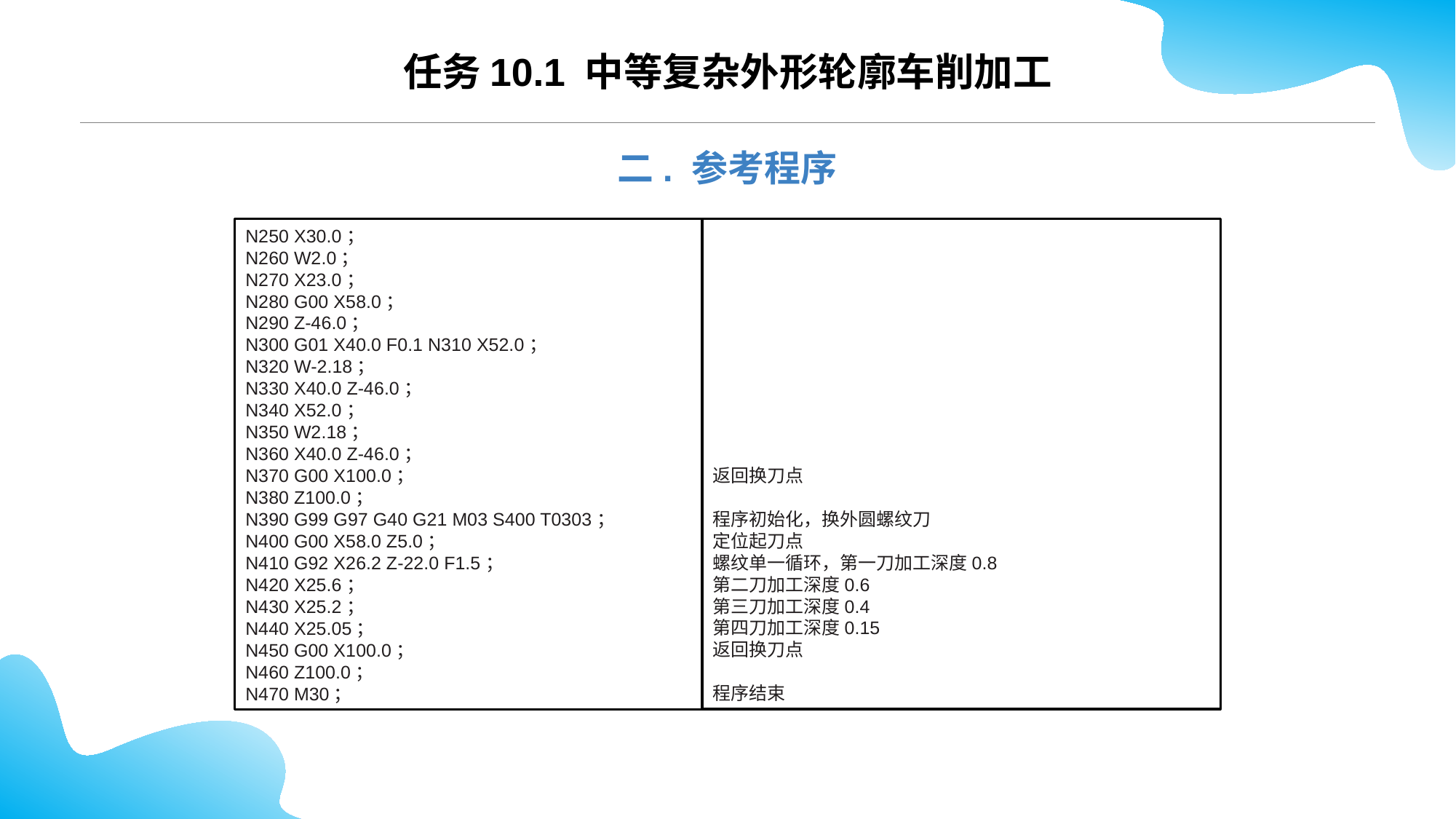

CONTENTS
任务10.1 中等复杂外形轮廓车削加工
二. 参考程序

返回换刀点

程序初始化，换外圆螺纹刀
定位起刀点
螺纹单一循环，第一刀加工深度0.8
第二刀加工深度0.6
第三刀加工深度0.4
第四刀加工深度0.15
返回换刀点

程序结束
N250 X30.0；
N260 W2.0；
N270 X23.0；
N280 G00 X58.0；
N290 Z-46.0；
N300 G01 X40.0 F0.1 N310 X52.0；
N320 W-2.18；
N330 X40.0 Z-46.0；
N340 X52.0；
N350 W2.18；
N360 X40.0 Z-46.0；
N370 G00 X100.0；
N380 Z100.0；
N390 G99 G97 G40 G21 M03 S400 T0303；
N400 G00 X58.0 Z5.0；
N410 G92 X26.2 Z-22.0 F1.5；
N420 X25.6；
N430 X25.2；
N440 X25.05；
N450 G00 X100.0；
N460 Z100.0；
N470 M30；